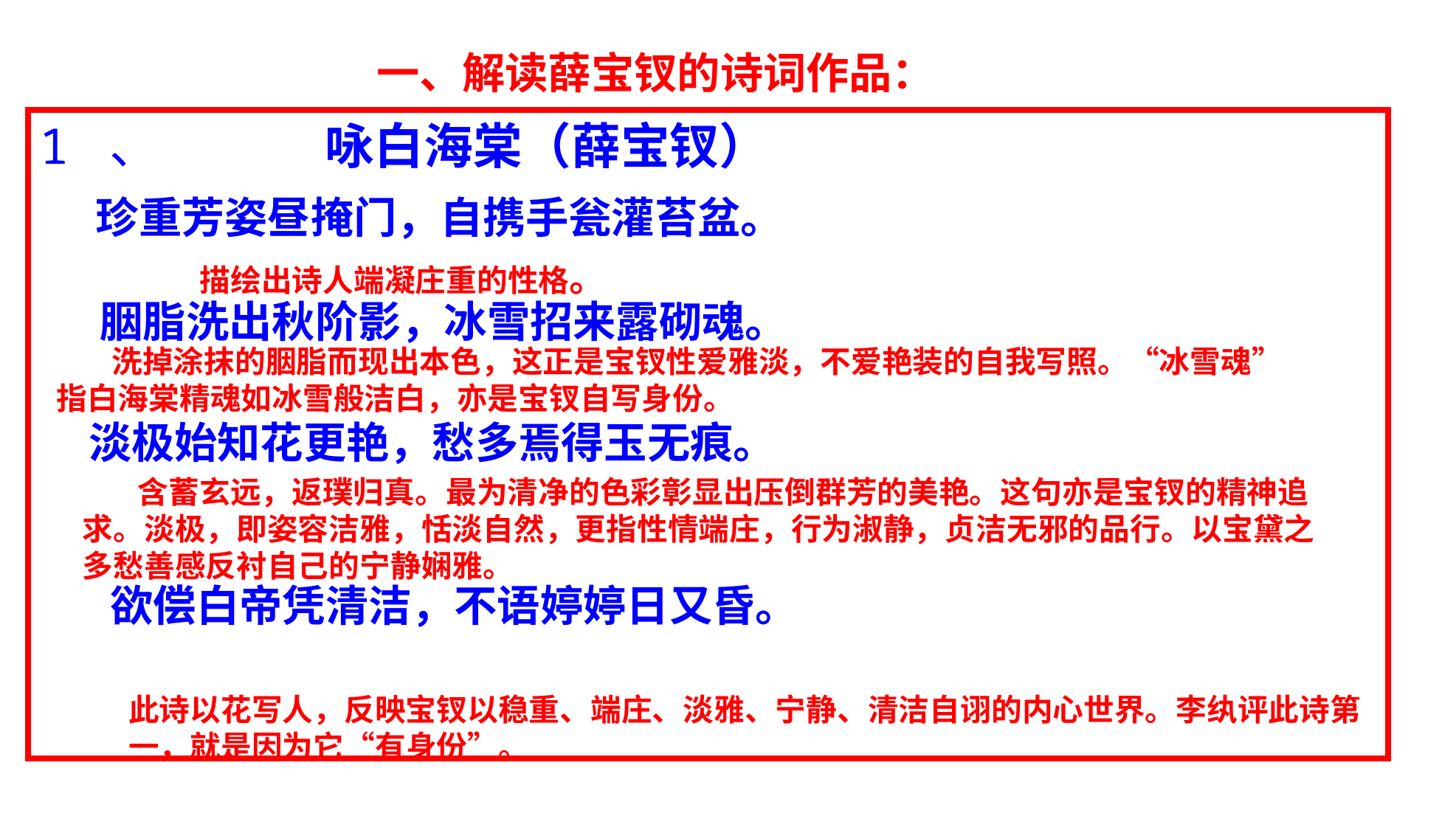

一、解读薛宝钗的诗词作品：
1 、               咏白海棠（薛宝钗）
    珍重芳姿昼掩门，自携手瓮灌苔盆。
  胭脂洗出秋阶影，冰雪招来露砌魂。

    淡极始知花更艳，愁多焉得玉无痕。
  欲偿白帝凭清洁，不语婷婷日又昏。
描绘出诗人端凝庄重的性格。
　　洗掉涂抹的胭脂而现出本色，这正是宝钗性爱雅淡，不爱艳装的自我写照。“冰雪魂”指白海棠精魂如冰雪般洁白，亦是宝钗自写身份。
　　含蓄玄远，返璞归真。最为清净的色彩彰显出压倒群芳的美艳。这句亦是宝钗的精神追求。淡极，即姿容洁雅，恬淡自然，更指性情端庄，行为淑静，贞洁无邪的品行。以宝黛之多愁善感反衬自己的宁静娴雅。
此诗以花写人，反映宝钗以稳重、端庄、淡雅、宁静、清洁自诩的内心世界。李纨评此诗第一，就是因为它“有身份”。